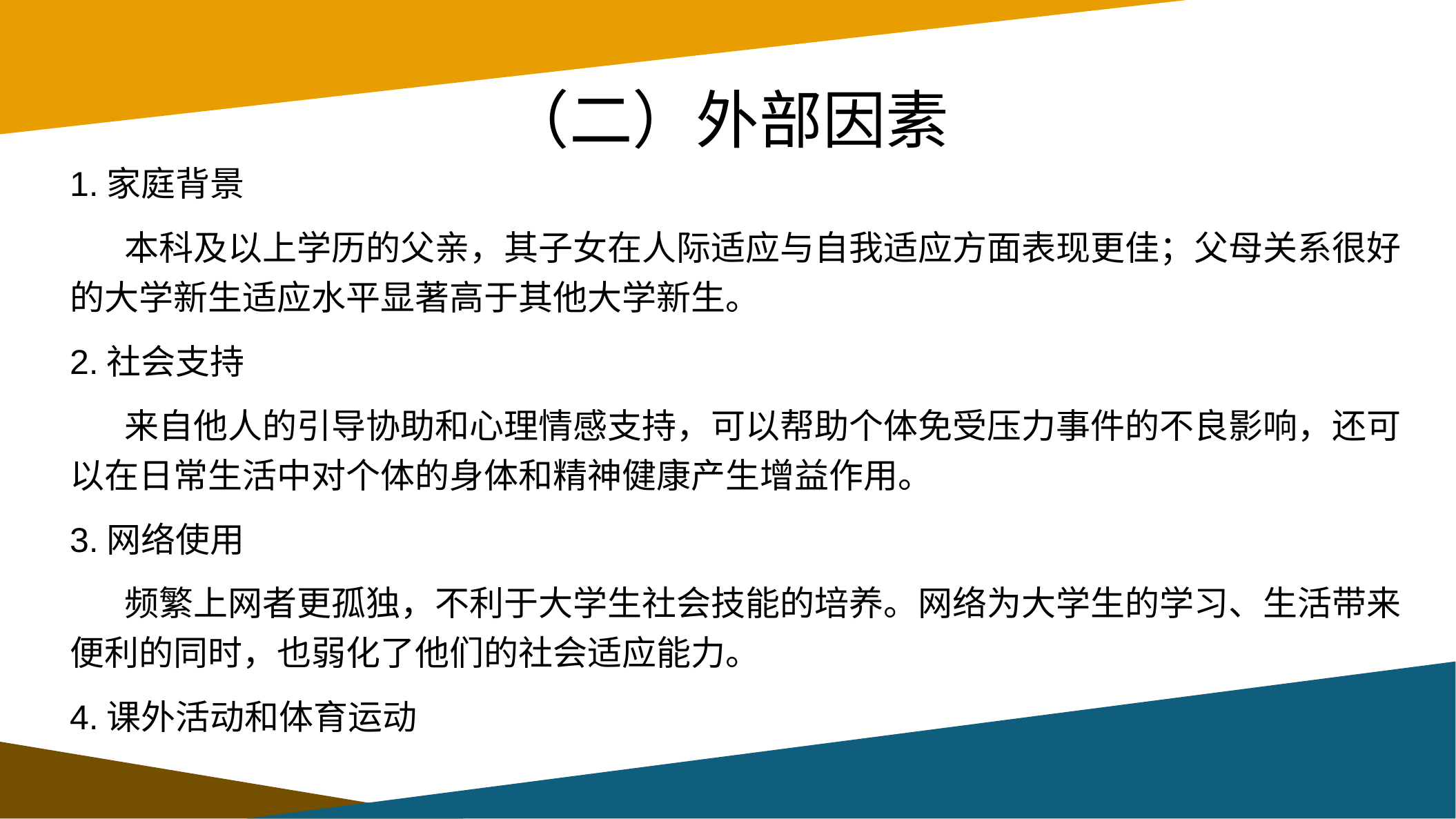

# （二）外部因素
1.家庭背景
      本科及以上学历的父亲，其子女在人际适应与自我适应方面表现更佳；父母关系很好的大学新生适应水平显著高于其他大学新生。
2.社会支持
      来自他人的引导协助和心理情感支持，可以帮助个体免受压力事件的不良影响，还可以在日常生活中对个体的身体和精神健康产生增益作用。
3.网络使用
      频繁上网者更孤独，不利于大学生社会技能的培养。网络为大学生的学习、生活带来便利的同时，也弱化了他们的社会适应能力。
4.课外活动和体育运动